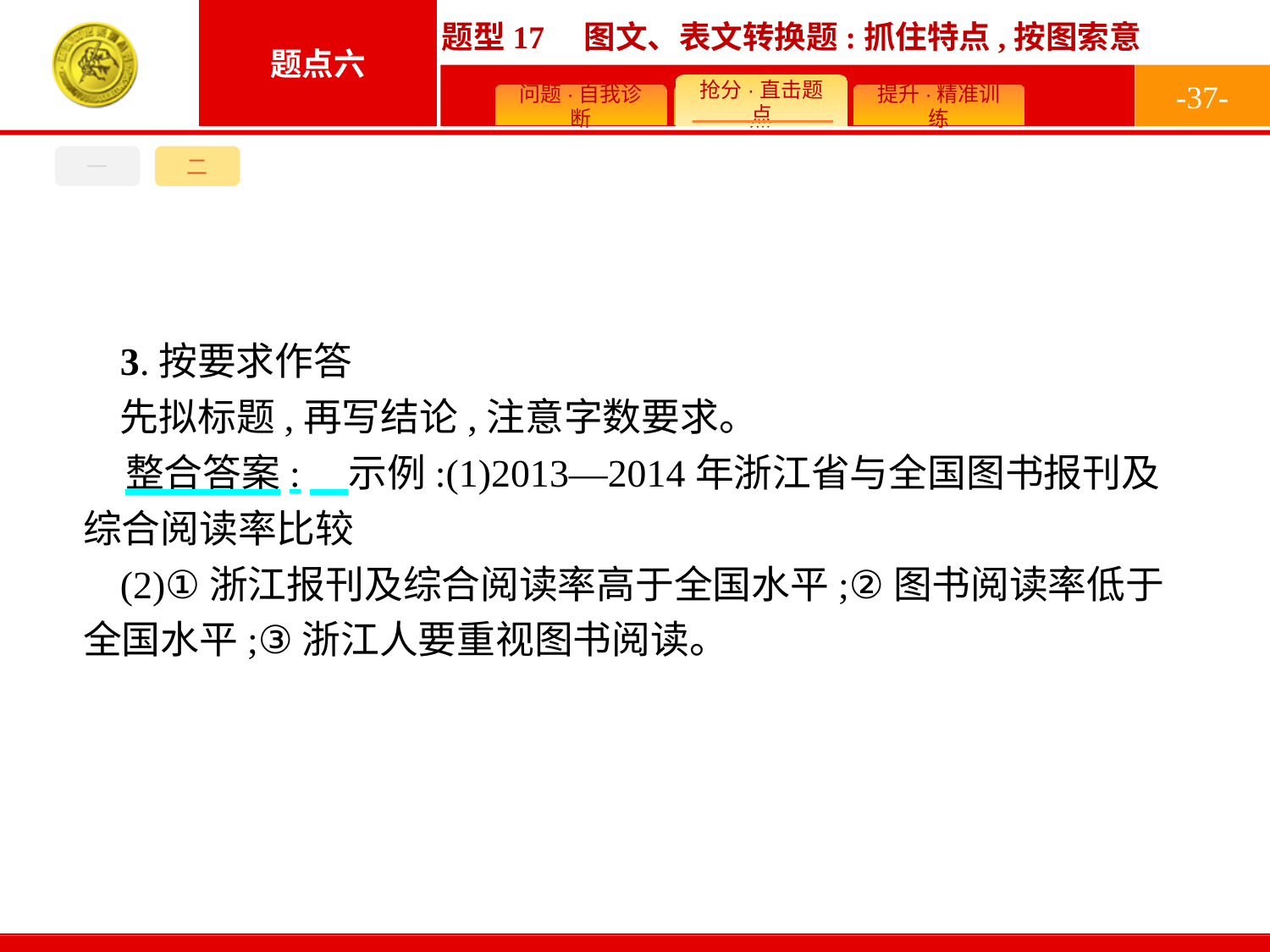

-37-
一
二
3.按要求作答
先拟标题,再写结论,注意字数要求。
整合答案:　示例:(1)2013—2014年浙江省与全国图书报刊及综合阅读率比较
(2)①浙江报刊及综合阅读率高于全国水平;②图书阅读率低于全国水平;③浙江人要重视图书阅读。